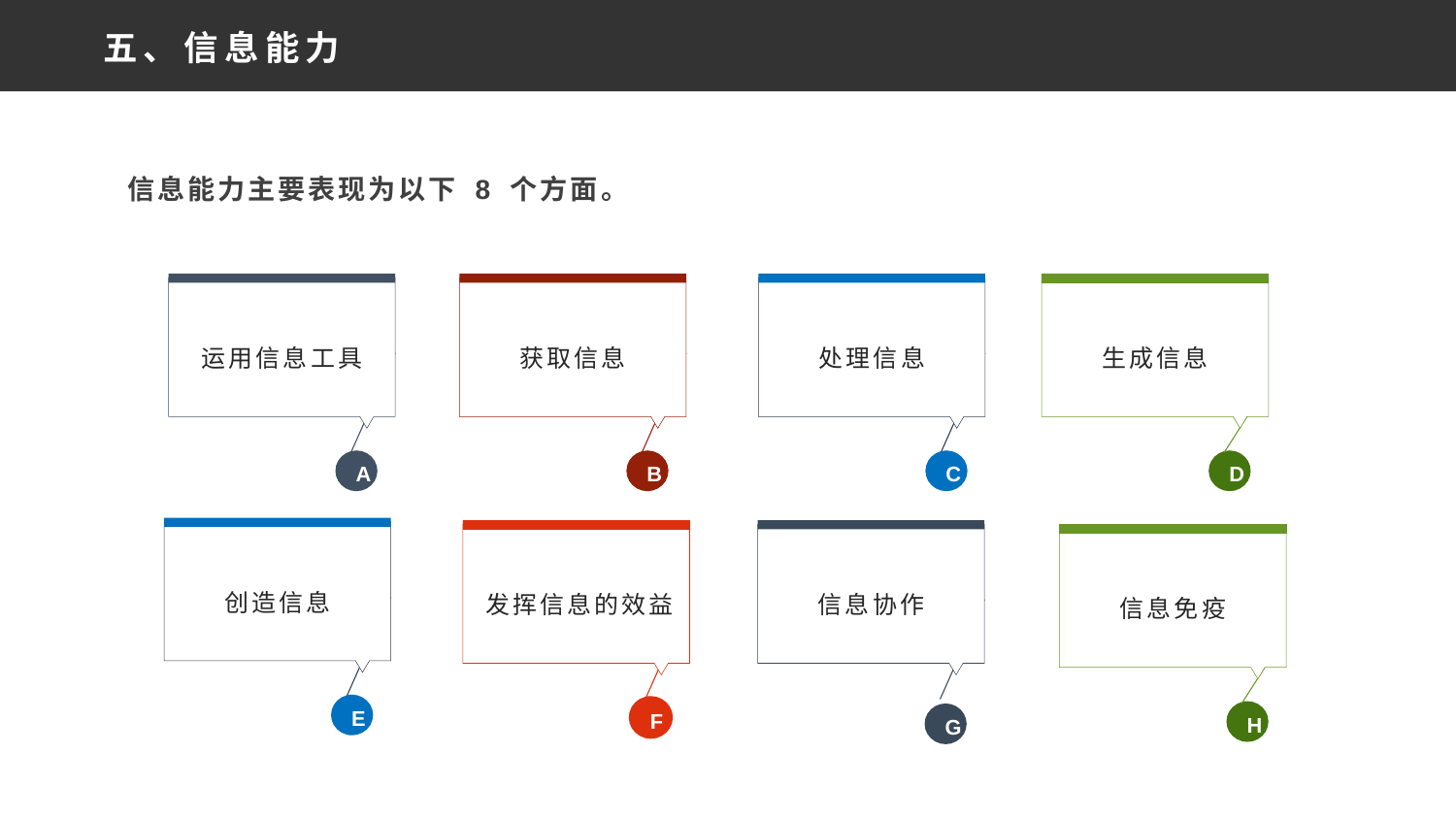

五、信息能力
信息能力主要表现为以下 8 个方面。

运用信息工具
A

获取信息
B

处理信息
C

生成信息
D

创造信息
E

发挥信息的效益
F

信息协作
G

信息免疫
H